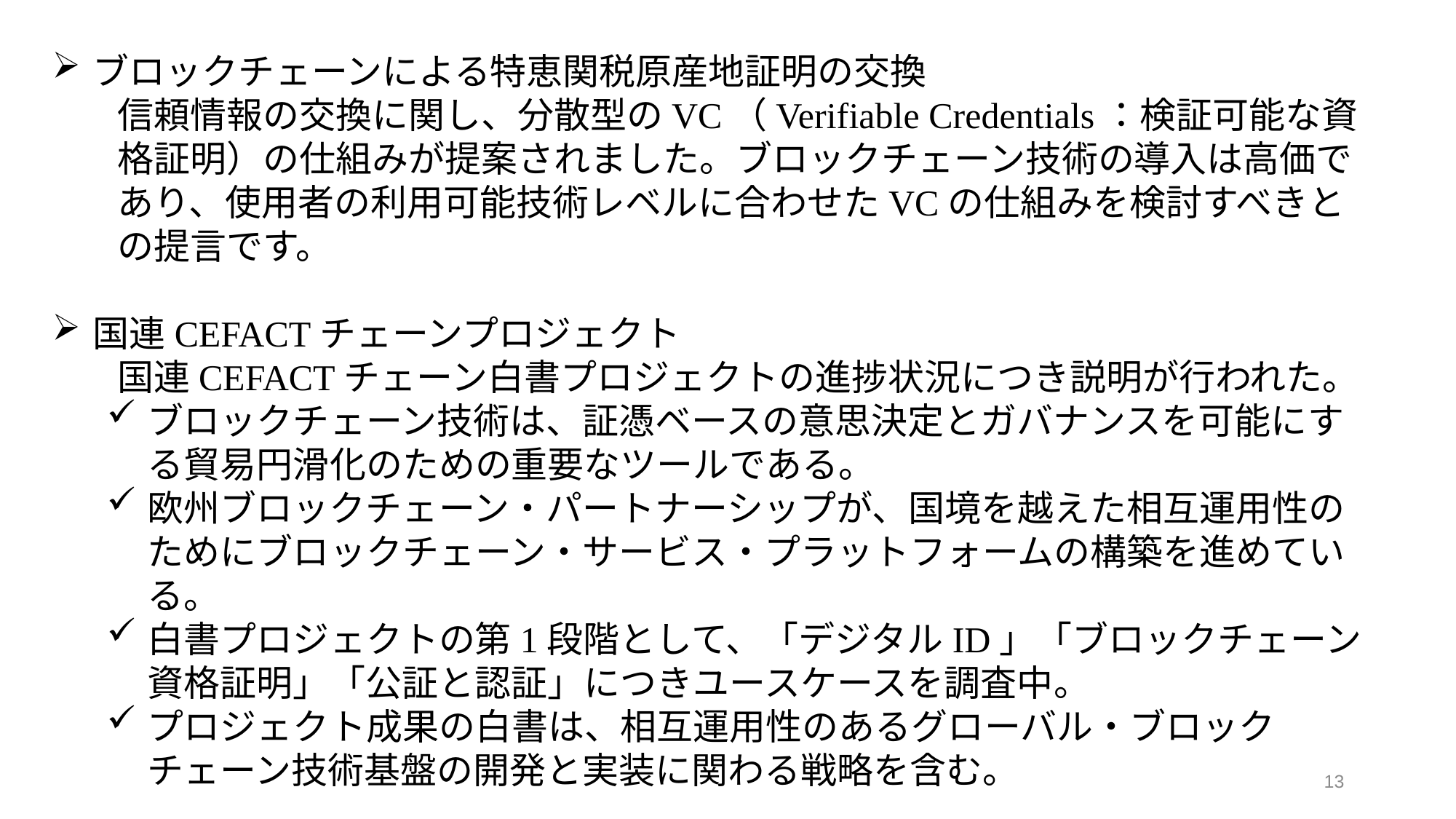

ブロックチェーンによる特恵関税原産地証明の交換
信頼情報の交換に関し、分散型のVC（Verifiable Credentials：検証可能な資格証明）の仕組みが提案されました。ブロックチェーン技術の導入は高価であり、使用者の利用可能技術レベルに合わせたVCの仕組みを検討すべきとの提言です。

国連CEFACTチェーンプロジェクト
国連CEFACTチェーン白書プロジェクトの進捗状況につき説明が行われた。
ブロックチェーン技術は、証憑ベースの意思決定とガバナンスを可能にする貿易円滑化のための重要なツールである。
欧州ブロックチェーン・パートナーシップが、国境を越えた相互運用性のためにブロックチェーン・サービス・プラットフォームの構築を進めている。
白書プロジェクトの第1段階として、「デジタルID」「ブロックチェーン資格証明」「公証と認証」につきユースケースを調査中。
プロジェクト成果の白書は、相互運用性のあるグローバル・ブロックチェーン技術基盤の開発と実装に関わる戦略を含む。

13